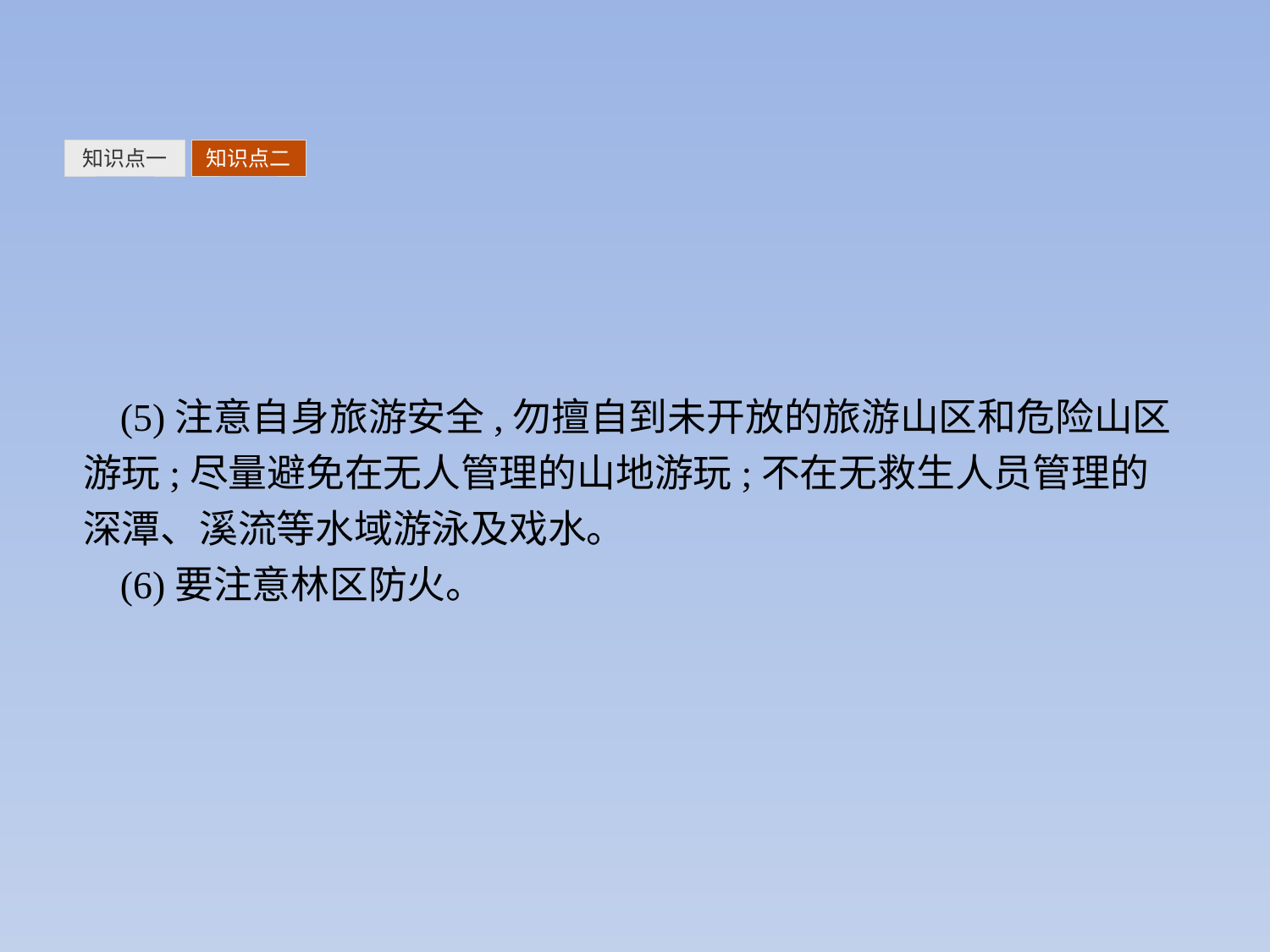

知识点一
知识点二
(5)注意自身旅游安全,勿擅自到未开放的旅游山区和危险山区游玩;尽量避免在无人管理的山地游玩;不在无救生人员管理的深潭、溪流等水域游泳及戏水。
(6)要注意林区防火。